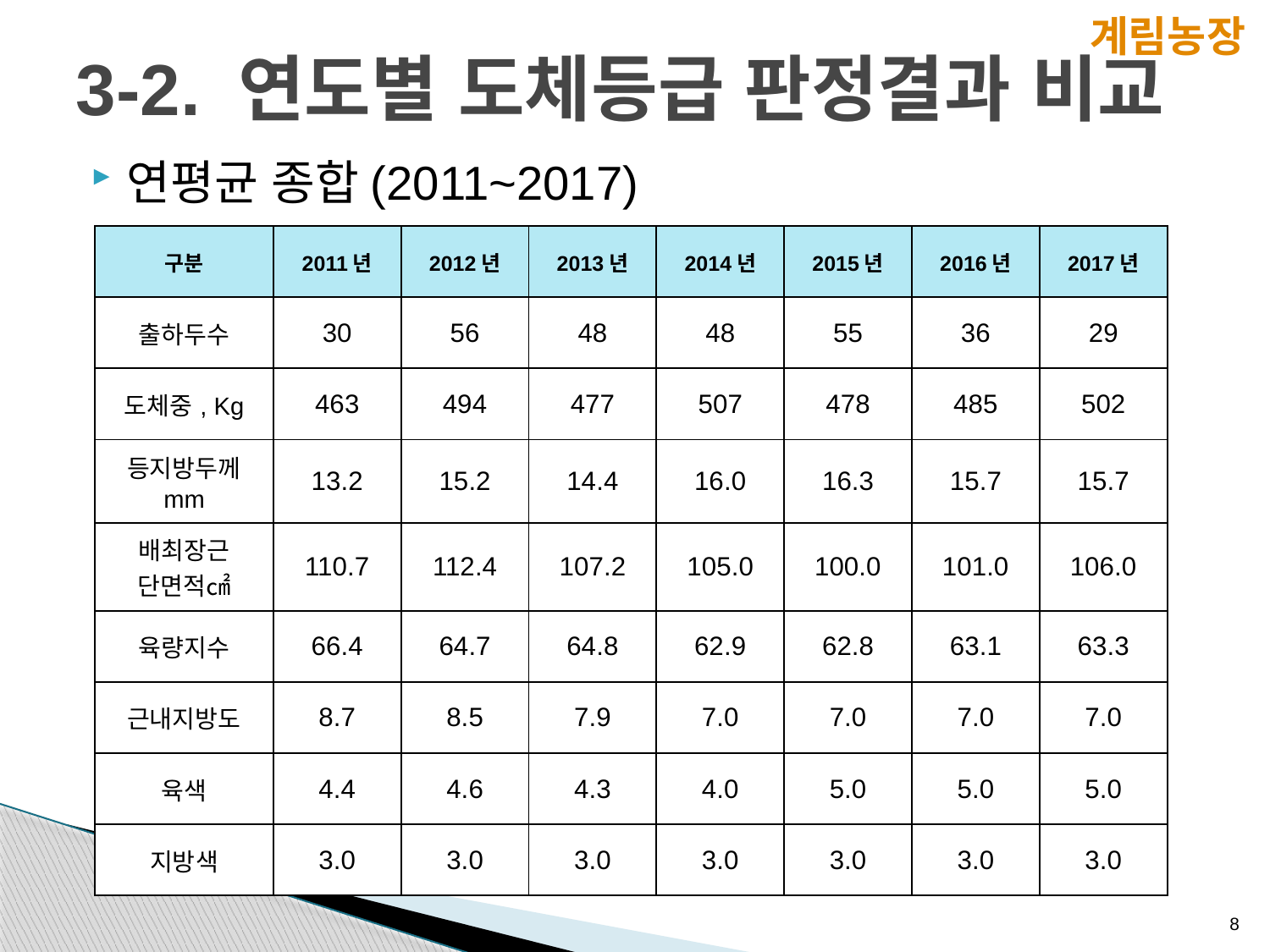

계림농장
# 3-2. 연도별 도체등급 판정결과 비교
연평균 종합(2011~2017)
| 구분 | 2011년 | 2012년 | 2013년 | 2014년 | 2015년 | 2016년 | 2017년 |
| --- | --- | --- | --- | --- | --- | --- | --- |
| 출하두수 | 30 | 56 | 48 | 48 | 55 | 36 | 29 |
| 도체중, Kg | 463 | 494 | 477 | 507 | 478 | 485 | 502 |
| 등지방두께 mm | 13.2 | 15.2 | 14.4 | 16.0 | 16.3 | 15.7 | 15.7 |
| 배최장근 단면적㎠ | 110.7 | 112.4 | 107.2 | 105.0 | 100.0 | 101.0 | 106.0 |
| 육량지수 | 66.4 | 64.7 | 64.8 | 62.9 | 62.8 | 63.1 | 63.3 |
| 근내지방도 | 8.7 | 8.5 | 7.9 | 7.0 | 7.0 | 7.0 | 7.0 |
| 육색 | 4.4 | 4.6 | 4.3 | 4.0 | 5.0 | 5.0 | 5.0 |
| 지방색 | 3.0 | 3.0 | 3.0 | 3.0 | 3.0 | 3.0 | 3.0 |

8